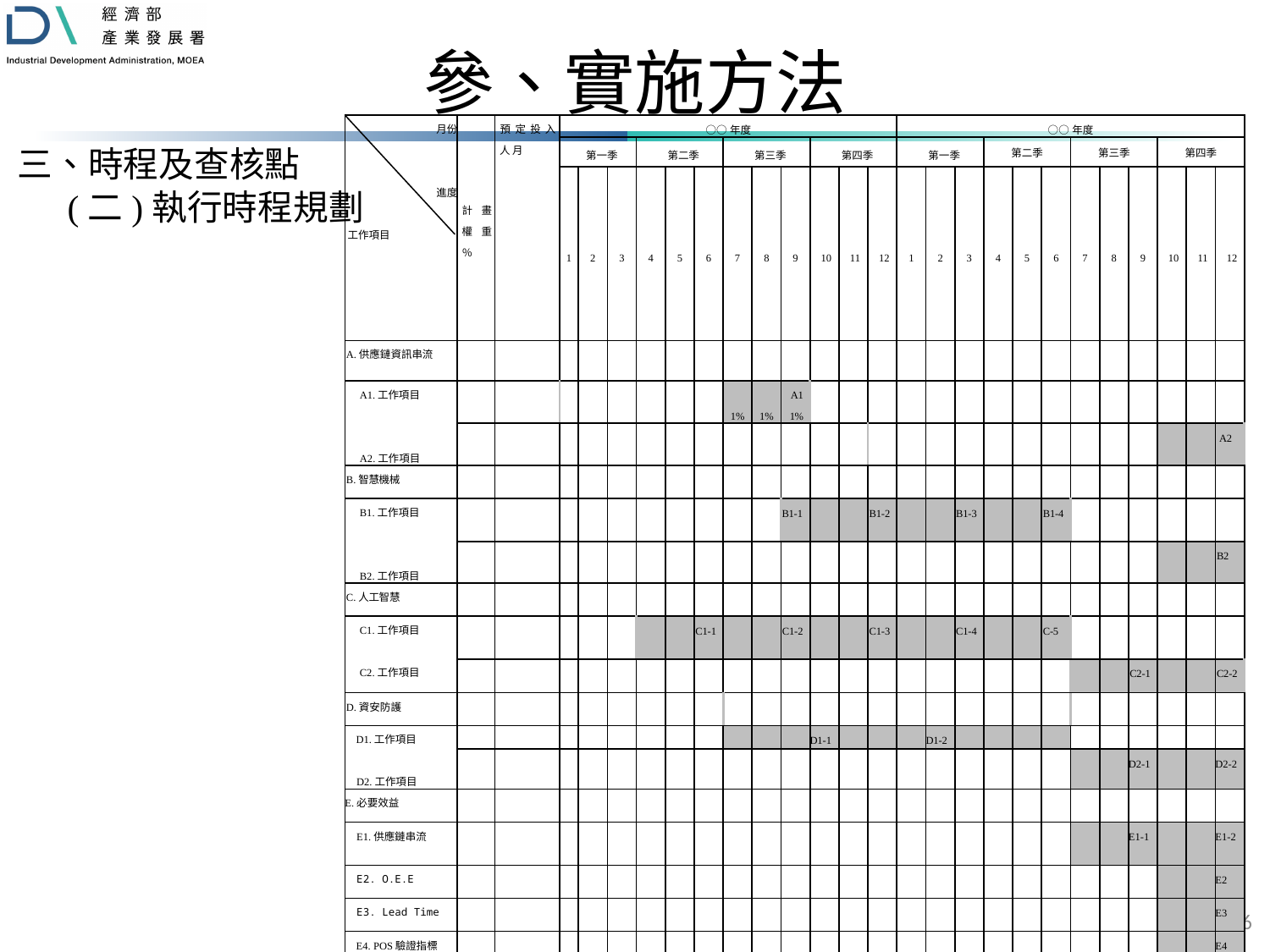

# 參、實施方法
| 月份     進度   工作項目 | 計畫權重％ | 預 定 投 入 人 月 | ○○年度 |  |  |  |  |  |  |  |  |  |  |  | ○○年度 |  |  |  |  |  |  |  |  |  |  |  |
| --- | --- | --- | --- | --- | --- | --- | --- | --- | --- | --- | --- | --- | --- | --- | --- | --- | --- | --- | --- | --- | --- | --- | --- | --- | --- | --- |
|  |  |  | 第一季 |  |  | 第二季 |  |  | 第三季 |  |  | 第四季 |  |  | 第一季 |  |  | 第二季 |  |  | 第三季 |  |  | 第四季 |  |  |
|  |  |  | 1 | 2 | 3 | 4 | 5 | 6 | 7 | 8 | 9 | 10 | 11 | 12 | 1 | 2 | 3 | 4 | 5 | 6 | 7 | 8 | 9 | 10 | 11 | 12 |
| A.供應鏈資訊串流 |  |  |  |  |  |  |  |  |  |  |  |  |  |  |  |  |  |  |  |  |  |  |  |  |  |  |
| A1.工作項目     A2.工作項目 |  |  |  |  |  |  |  |  | 1% | 1% | A1 1% |  |  |  |  |  |  |  |  |  |  |  |  |  |  |  |
|  |  |  |  |  |  |  |  |  |  |  |  |  |  |  |  |  |  |  |  |  |  |  |  |  |  | A2 |
| B.智慧機械 |  |  |  |  |  |  |  |  |  |  |  |  |  |  |  |  |  |  |  |  |  |  |  |  |  |  |
| B1.工作項目     B2.工作項目 |  |  |  |  |  |  |  |  |  |  | B1-1 |  |  | B1-2 |  |  | B1-3 |  |  | B1-4 |  |  |  |  |  |  |
|  |  |  |  |  |  |  |  |  |  |  |  |  |  |  |  |  |  |  |  |  |  |  |  |  |  | B2 |
| C.人工智慧 |  |  |  |  |  |  |  |  |  |  |  |  |  |  |  |  |  |  |  |  |  |  |  |  |  |  |
| C1.工作項目   C2.工作項目 |  |  |  |  |  |  |  | C1-1 |  |  | C1-2 |  |  | C1-3 |  |  | C1-4 |  |  | C-5 |  |  |  |  |  |  |
|  |  |  |  |  |  |  |  |  |  |  |  |  |  |  |  |  |  |  |  |  |  |  | C2-1 |  |  | C2-2 |
| D.資安防護 |  |  |  |  |  |  |  |  |  |  |  |  |  |  |  |  |  |  |  |  |  |  |  |  |  |  |
| D1.工作項目   D2.工作項目 |  |  |  |  |  |  |  |  |  |  |  | D1-1 |  |  |  | D1-2 |  |  |  |  |  |  |  |  |  |  |
|  |  |  |  |  |  |  |  |  |  |  |  |  |  |  |  |  |  |  |  |  |  |  | D2-1 |  |  | D2-2 |
| E.必要效益 |  |  |  |  |  |  |  |  |  |  |  |  |  |  |  |  |  |  |  |  |  |  |  |  |  |  |
| E1.供應鏈串流 |  |  |  |  |  |  |  |  |  |  |  |  |  |  |  |  |  |  |  |  |  |  | E1-1 |  |  | E1-2 |
| E2. O.E.E |  |  |  |  |  |  |  |  |  |  |  |  |  |  |  |  |  |  |  |  |  |  |  |  |  | E2 |
| E3. Lead Time |  |  |  |  |  |  |  |  |  |  |  |  |  |  |  |  |  |  |  |  |  |  |  |  |  | E3 |
| E4. POS驗證指標 (需典EI-E3必要 效益不重複) |  |  |  |  |  |  |  |  |  |  |  |  |  |  |  |  |  |  |  |  |  |  |  |  |  | E4 |
| 小計 | 100% |  | ％ |  |  | ％ |  |  | ％ |  |  | ％ |  |  | ％ |  |  | ％ |  |  | ％ |  |  | ％ |  |  |
| 每季進度百分比％ |  |  |  |  |  |  |  |  |  |  |  |  |  |  |  |  |  |  |  |  |  |  |  |  |  |  |
| 累積進度百分比％ |  |  | ％ |  |  | ％ |  |  | ％ |  |  | ％ |  |  | ％ |  |  | ％ |  |  | ％ |  |  | ％ |  |  |
三、時程及查核點
(二)執行時程規劃
26